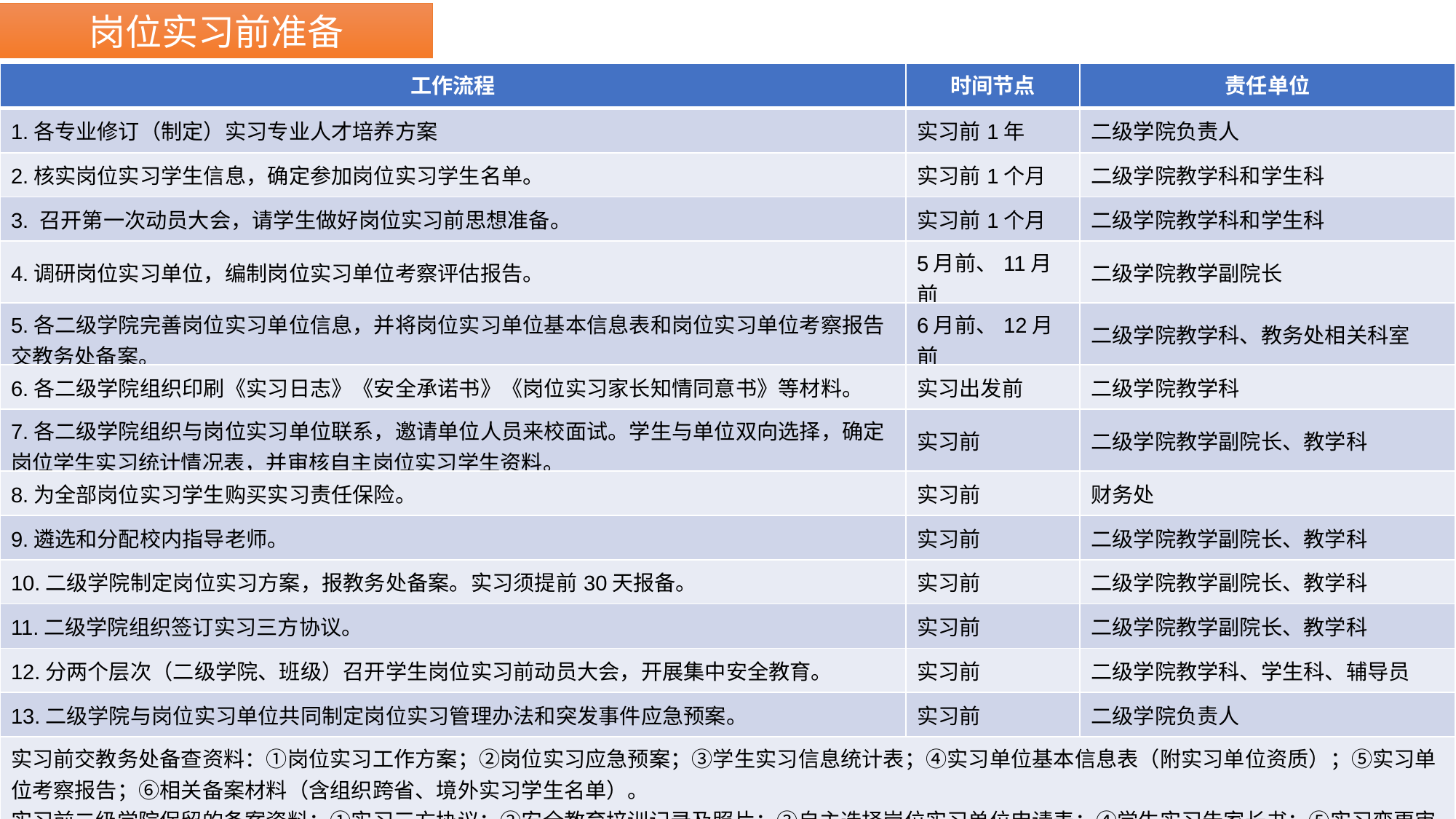

岗位实习前准备
| 工作流程 | 时间节点 | 责任单位 |
| --- | --- | --- |
| 1.各专业修订（制定）实习专业人才培养方案 | 实习前1年 | 二级学院负责人 |
| 2.核实岗位实习学生信息，确定参加岗位实习学生名单。 | 实习前1个月 | 二级学院教学科和学生科 |
| 3. 召开第一次动员大会，请学生做好岗位实习前思想准备。 | 实习前1个月 | 二级学院教学科和学生科 |
| 4.调研岗位实习单位，编制岗位实习单位考察评估报告。 | 5月前、11月前 | 二级学院教学副院长 |
| 5.各二级学院完善岗位实习单位信息，并将岗位实习单位基本信息表和岗位实习单位考察报告交教务处备案。 | 6月前、12月前 | 二级学院教学科、教务处相关科室 |
| 6.各二级学院组织印刷《实习日志》《安全承诺书》《岗位实习家长知情同意书》等材料。 | 实习出发前 | 二级学院教学科 |
| 7.各二级学院组织与岗位实习单位联系，邀请单位人员来校面试。学生与单位双向选择，确定岗位学生实习统计情况表，并审核自主岗位实习学生资料。 | 实习前 | 二级学院教学副院长、教学科 |
| 8.为全部岗位实习学生购买实习责任保险。 | 实习前 | 财务处 |
| 9.遴选和分配校内指导老师。 | 实习前 | 二级学院教学副院长、教学科 |
| 10.二级学院制定岗位实习方案，报教务处备案。实习须提前30天报备。 | 实习前 | 二级学院教学副院长、教学科 |
| 11.二级学院组织签订实习三方协议。 | 实习前 | 二级学院教学副院长、教学科 |
| 12.分两个层次（二级学院、班级）召开学生岗位实习前动员大会，开展集中安全教育。 | 实习前 | 二级学院教学科、学生科、辅导员 |
| 13.二级学院与岗位实习单位共同制定岗位实习管理办法和突发事件应急预案。 | 实习前 | 二级学院负责人 |
| 实习前交教务处备查资料：①岗位实习工作方案；②岗位实习应急预案；③学生实习信息统计表；④实习单位基本信息表（附实习单位资质）；⑤实习单位考察报告；⑥相关备案材料（含组织跨省、境外实习学生名单）。 实习前二级学院保留的备案资料：①实习三方协议；②安全教育培训记录及照片；③自主选择岗位实习单位申请表；④学生实习告家长书；⑤实习变更审批资料。 |  |  |